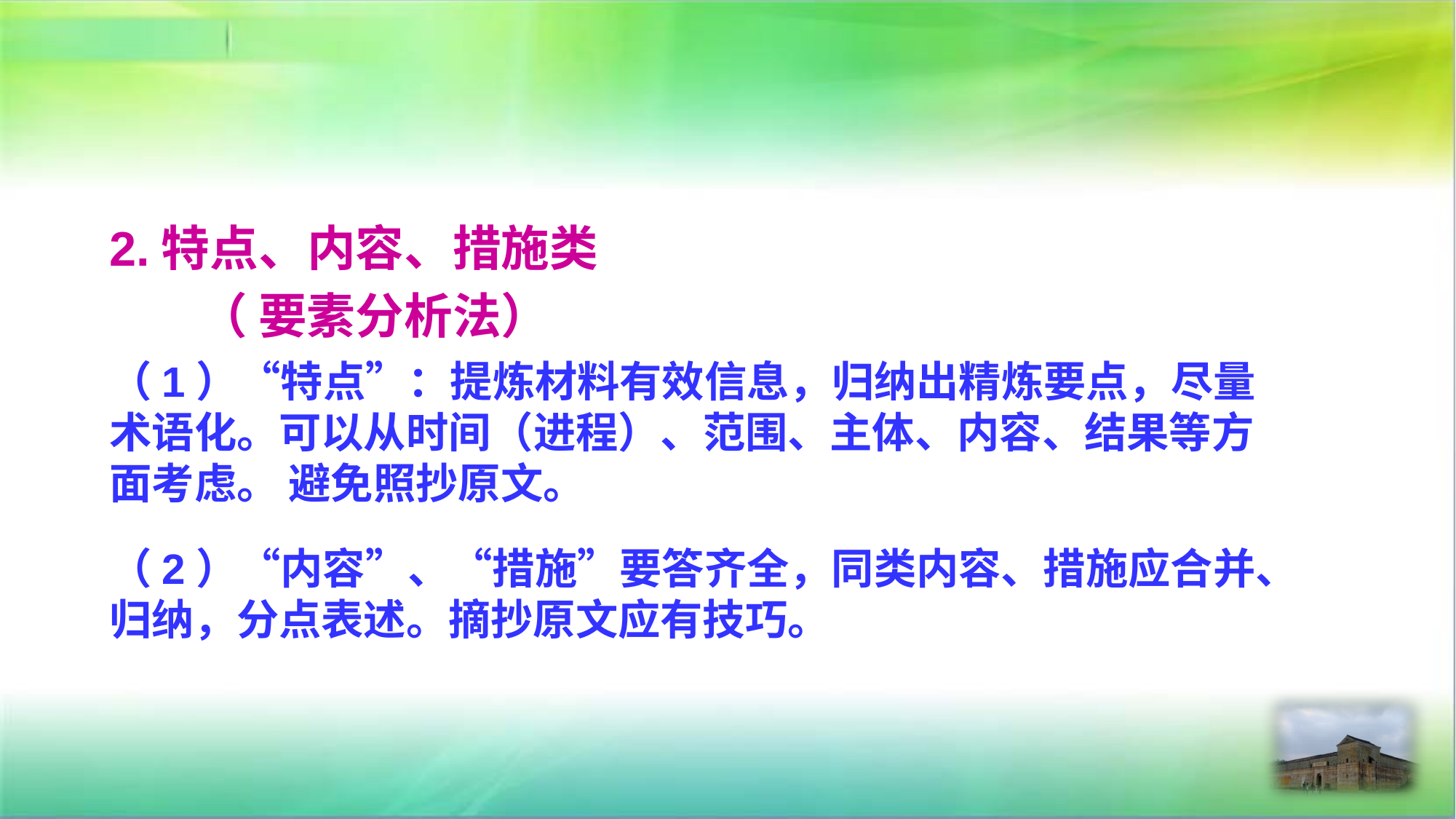

2.特点、内容、措施类
       （ 要素分析法）

（1）“特点”：提炼材料有效信息，归纳出精炼要点，尽量术语化。可以从时间（进程）、范围、主体、内容、结果等方面考虑。 避免照抄原文。

（2）“内容”、“措施”要答齐全，同类内容、措施应合并、归纳，分点表述。摘抄原文应有技巧。